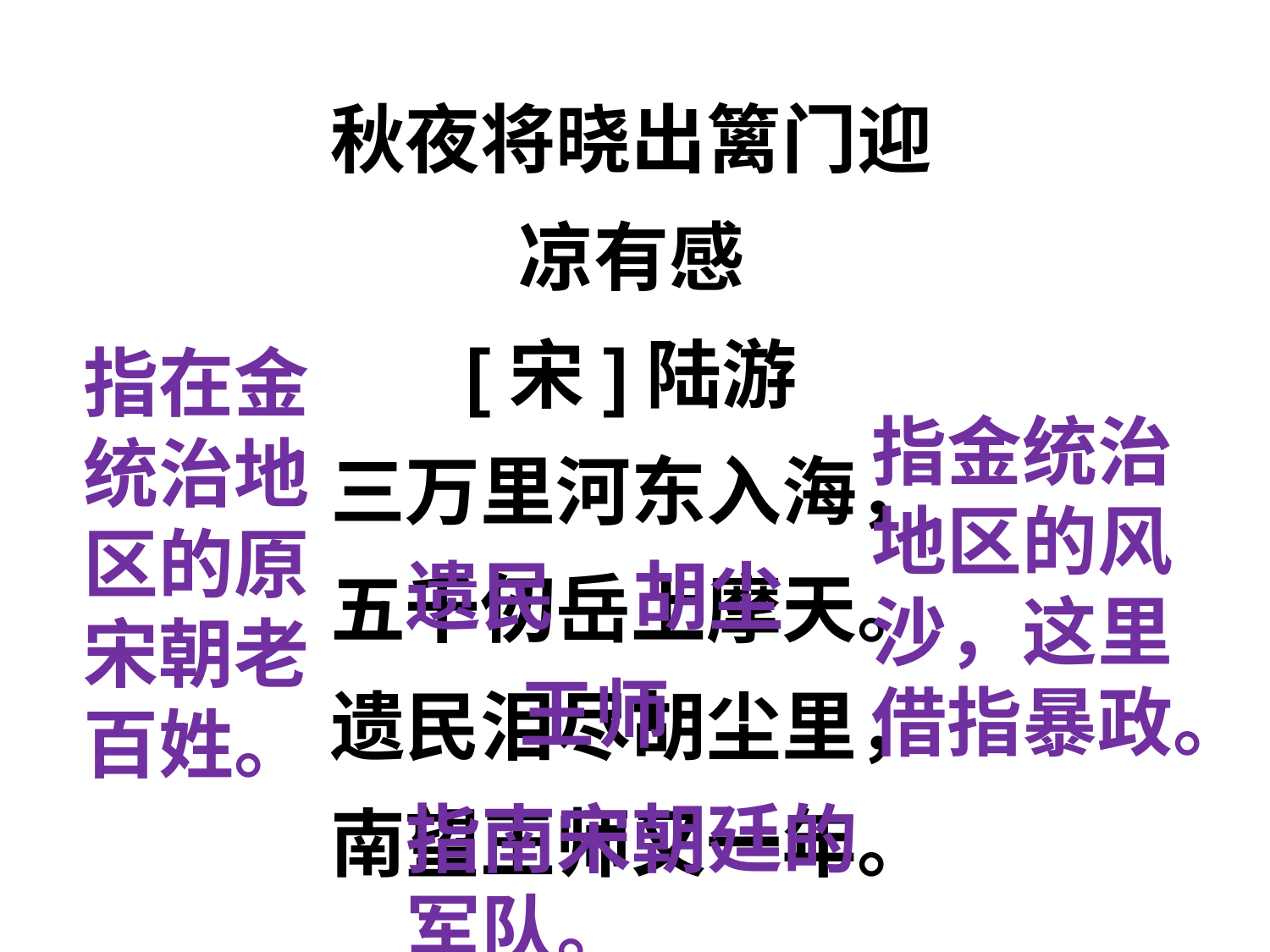

秋夜将晓出篱门迎凉有感
[宋]陆游
三万里河东入海，
五千仞岳上摩天。
遗民泪尽胡尘里，
南望王师又一年。
指在金统治地区的原宋朝老百姓。
指金统治地区的风沙，这里借指暴政。
遗民
胡尘
王师
指南宋朝廷的军队。